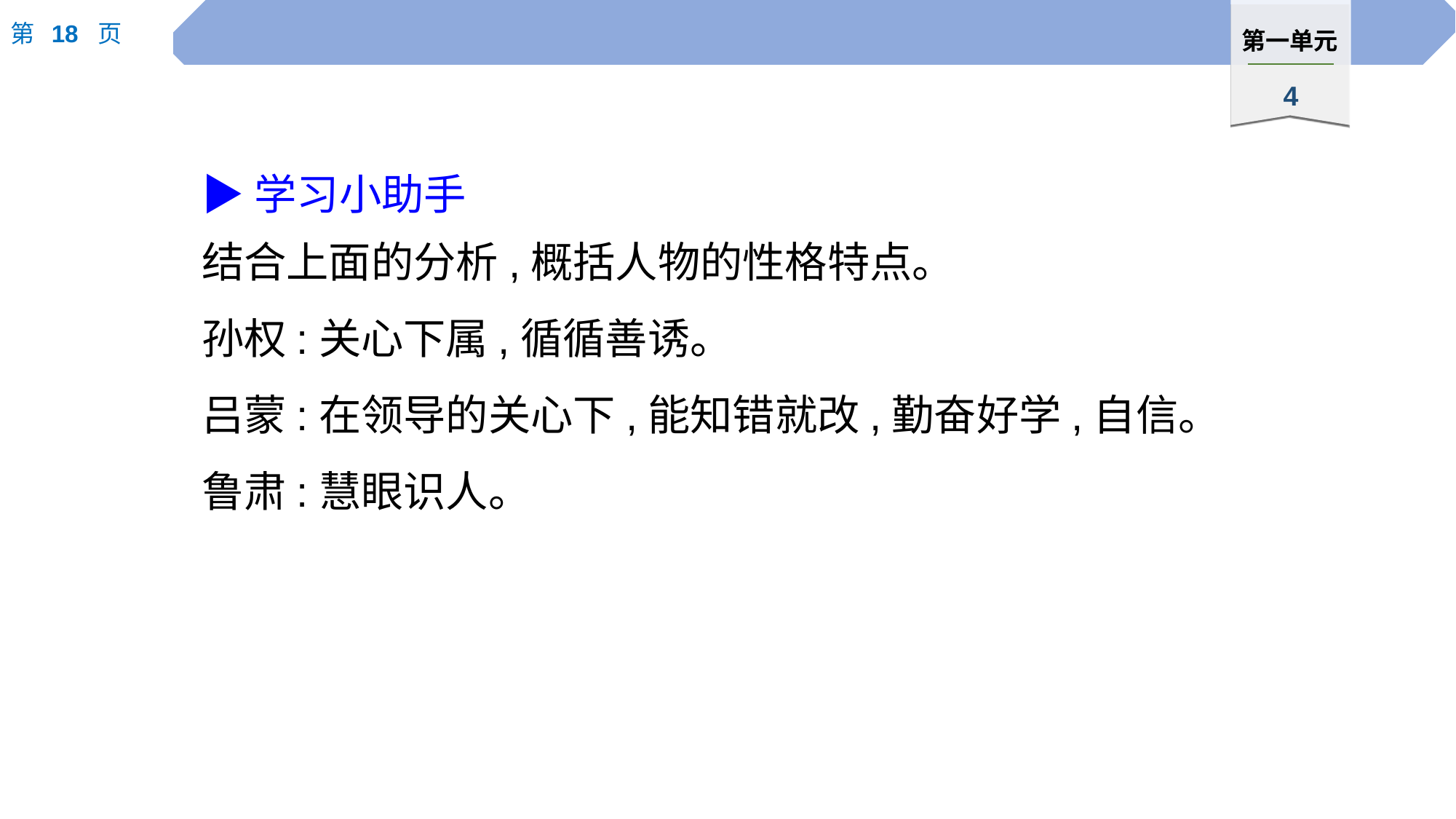

▶学习小助手
结合上面的分析,概括人物的性格特点。
孙权:关心下属,循循善诱。
吕蒙:在领导的关心下,能知错就改,勤奋好学,自信。
鲁肃:慧眼识人。